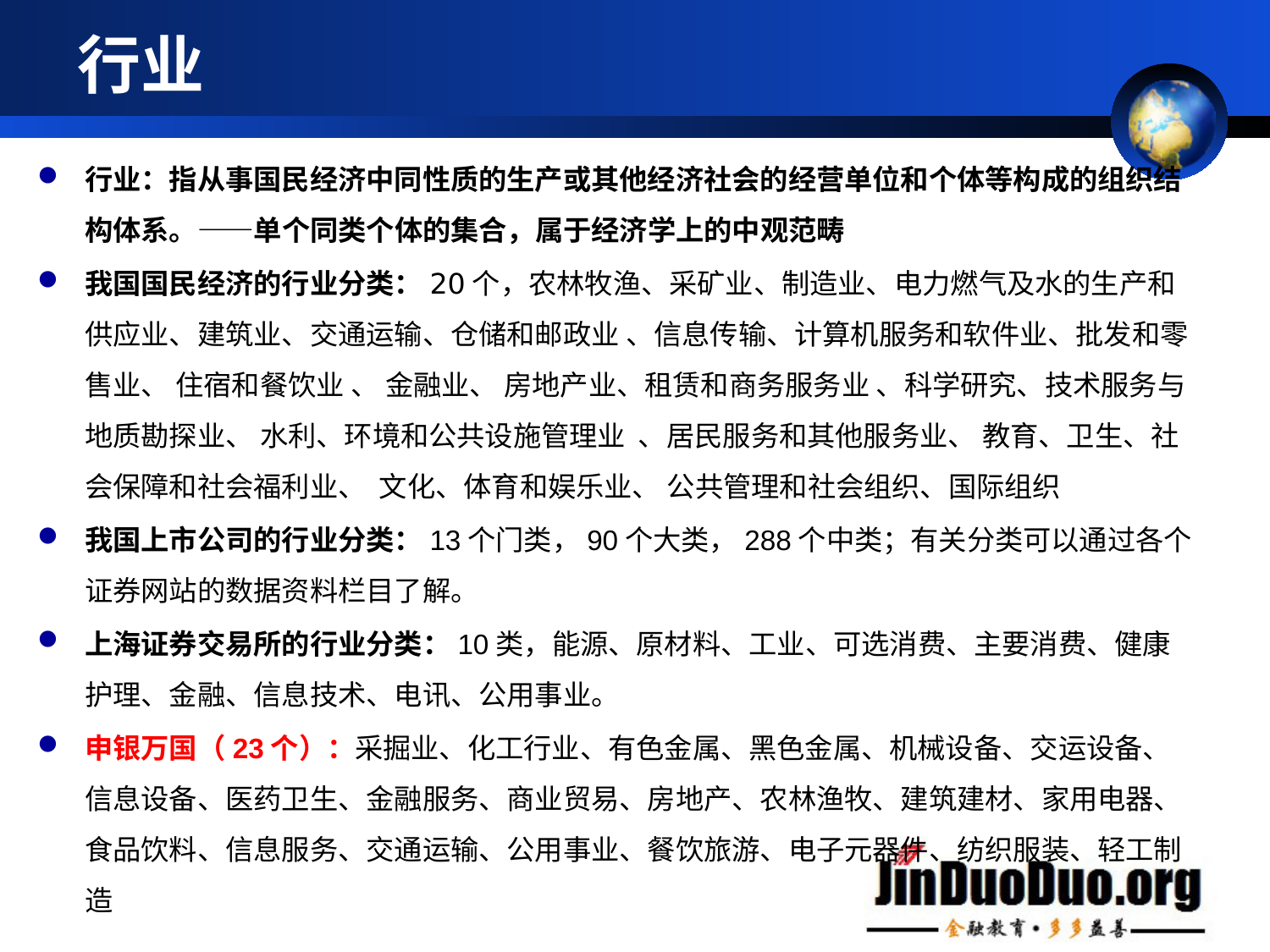

# 行业
行业：指从事国民经济中同性质的生产或其他经济社会的经营单位和个体等构成的组织结构体系。——单个同类个体的集合，属于经济学上的中观范畴
我国国民经济的行业分类：20个，农林牧渔、采矿业、制造业、电力燃气及水的生产和供应业、建筑业、交通运输、仓储和邮政业 、信息传输、计算机服务和软件业、批发和零售业、 住宿和餐饮业 、 金融业、 房地产业、租赁和商务服务业 、科学研究、技术服务与地质勘探业、 水利、环境和公共设施管理业  、居民服务和其他服务业、 教育、卫生、社会保障和社会福利业、  文化、体育和娱乐业、 公共管理和社会组织、国际组织
我国上市公司的行业分类：13个门类，90个大类，288个中类；有关分类可以通过各个证券网站的数据资料栏目了解。
上海证券交易所的行业分类：10类，能源、原材料、工业、可选消费、主要消费、健康护理、金融、信息技术、电讯、公用事业。
申银万国（23个）：采掘业、化工行业、有色金属、黑色金属、机械设备、交运设备、信息设备、医药卫生、金融服务、商业贸易、房地产、农林渔牧、建筑建材、家用电器、食品饮料、信息服务、交通运输、公用事业、餐饮旅游、电子元器件、纺织服装、轻工制造